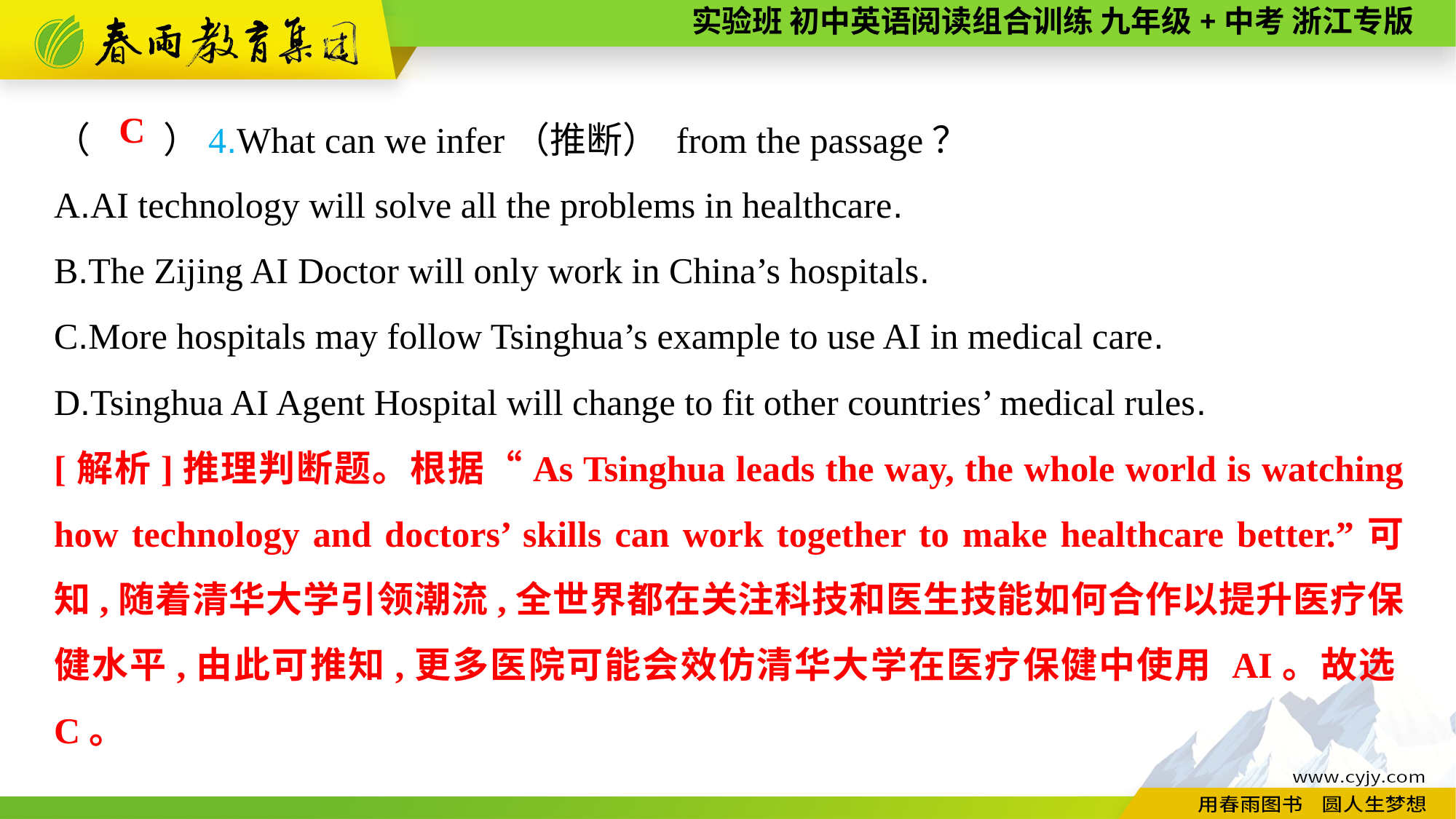

（　　）4.What can we infer（推断） from the passage？
A.AI technology will solve all the problems in healthcare.
B.The Zijing AI Doctor will only work in China’s hospitals.
C.More hospitals may follow Tsinghua’s example to use AI in medical care.
D.Tsinghua AI Agent Hospital will change to fit other countries’ medical rules.
C
[解析]推理判断题。根据“As Tsinghua leads the way, the whole world is watching how technology and doctors’ skills can work together to make healthcare better.”可知,随着清华大学引领潮流,全世界都在关注科技和医生技能如何合作以提升医疗保健水平,由此可推知,更多医院可能会效仿清华大学在医疗保健中使用 AI。故选C。